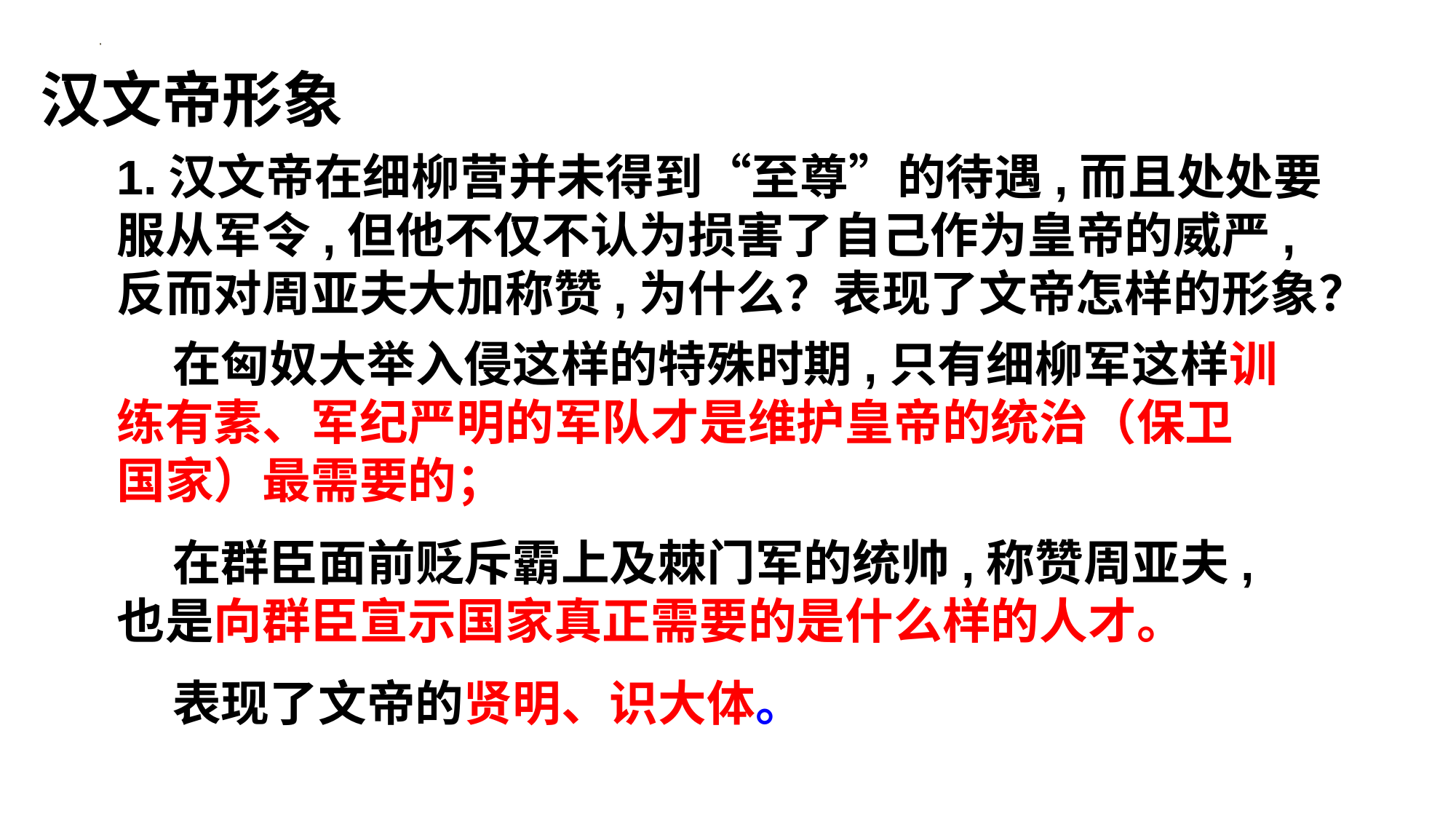

汉文帝形象
1.汉文帝在细柳营并未得到“至尊”的待遇,而且处处要服从军令,但他不仅不认为损害了自己作为皇帝的威严,反而对周亚夫大加称赞,为什么？表现了文帝怎样的形象？
    在匈奴大举入侵这样的特殊时期,只有细柳军这样训练有素、军纪严明的军队才是维护皇帝的统治（保卫国家）最需要的；
    在群臣面前贬斥霸上及棘门军的统帅,称赞周亚夫,也是向群臣宣示国家真正需要的是什么样的人才。
    表现了文帝的贤明、识大体。